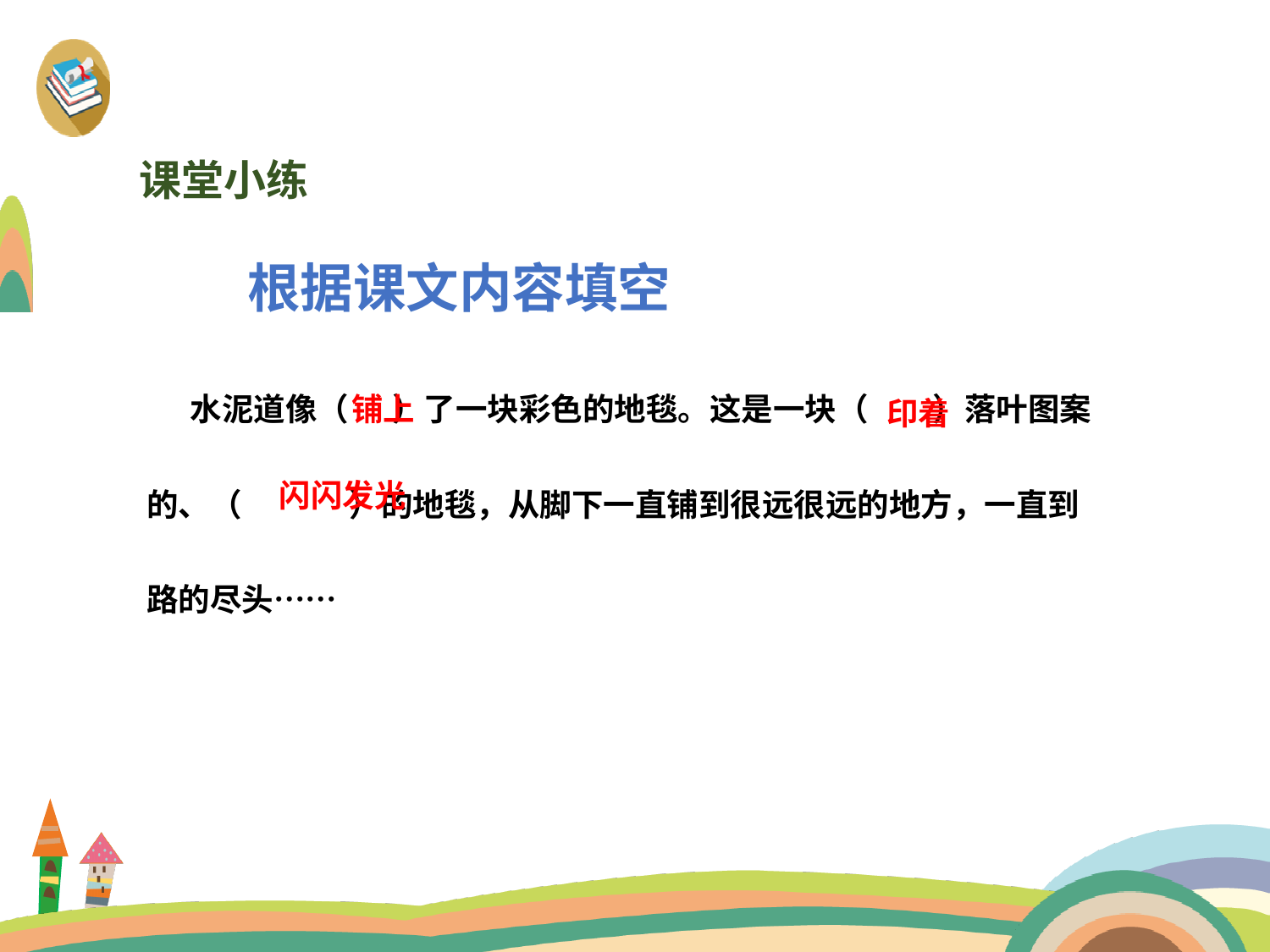

课堂小练
根据课文内容填空
     水泥道像（      ）了一块彩色的地毯。这是一块（         ）落叶图案的、（               ）的地毯，从脚下一直铺到很远很远的地方，一直到路的尽头……
铺上
印着
闪闪发光